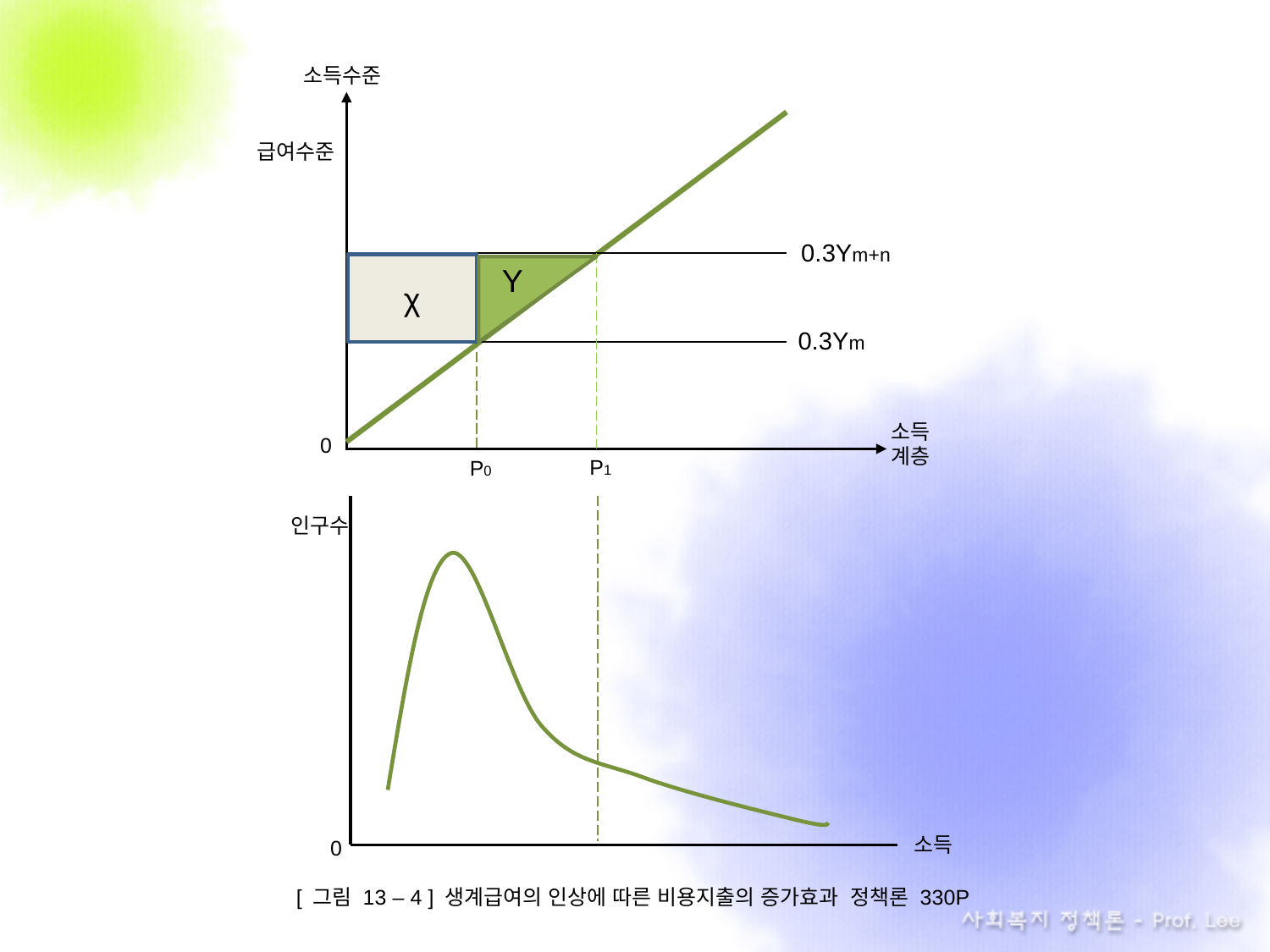

소득수준
0.3Ym+n
Y
χ

0.3Ym
소득
계층
급여수준
0
P1
P0
인구수
소득
0

[ 그림 13 – 4 ] 생계급여의 인상에 따른 비용지출의 증가효과  정책론 330P